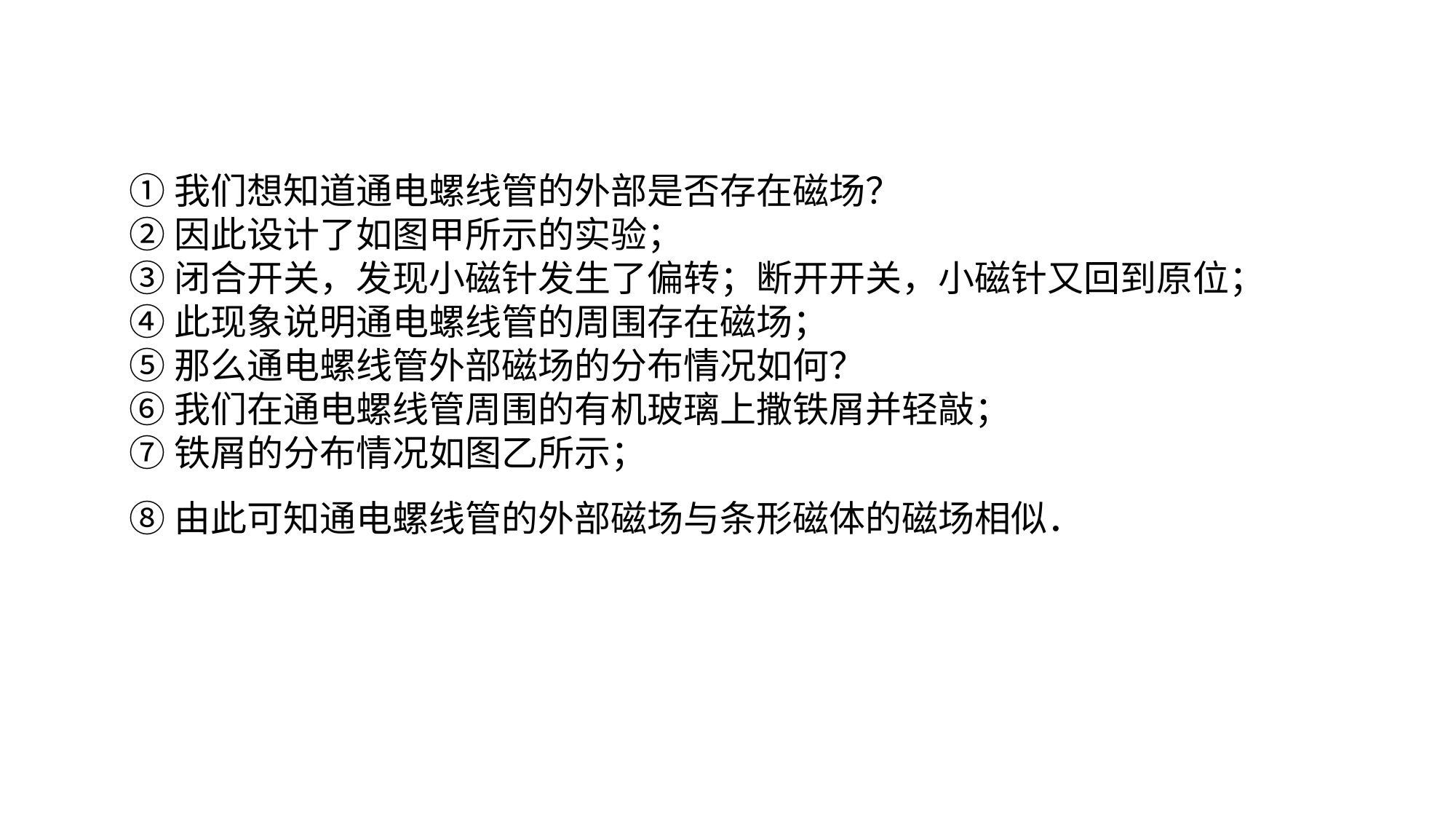

①我们想知道通电螺线管的外部是否存在磁场？②因此设计了如图甲所示的实验；③闭合开关，发现小磁针发生了偏转；断开开关，小磁针又回到原位；④此现象说明通电螺线管的周围存在磁场；⑤那么通电螺线管外部磁场的分布情况如何？⑥我们在通电螺线管周围的有机玻璃上撒铁屑并轻敲；⑦铁屑的分布情况如图乙所示；⑧由此可知通电螺线管的外部磁场与条形磁体的磁场相似．